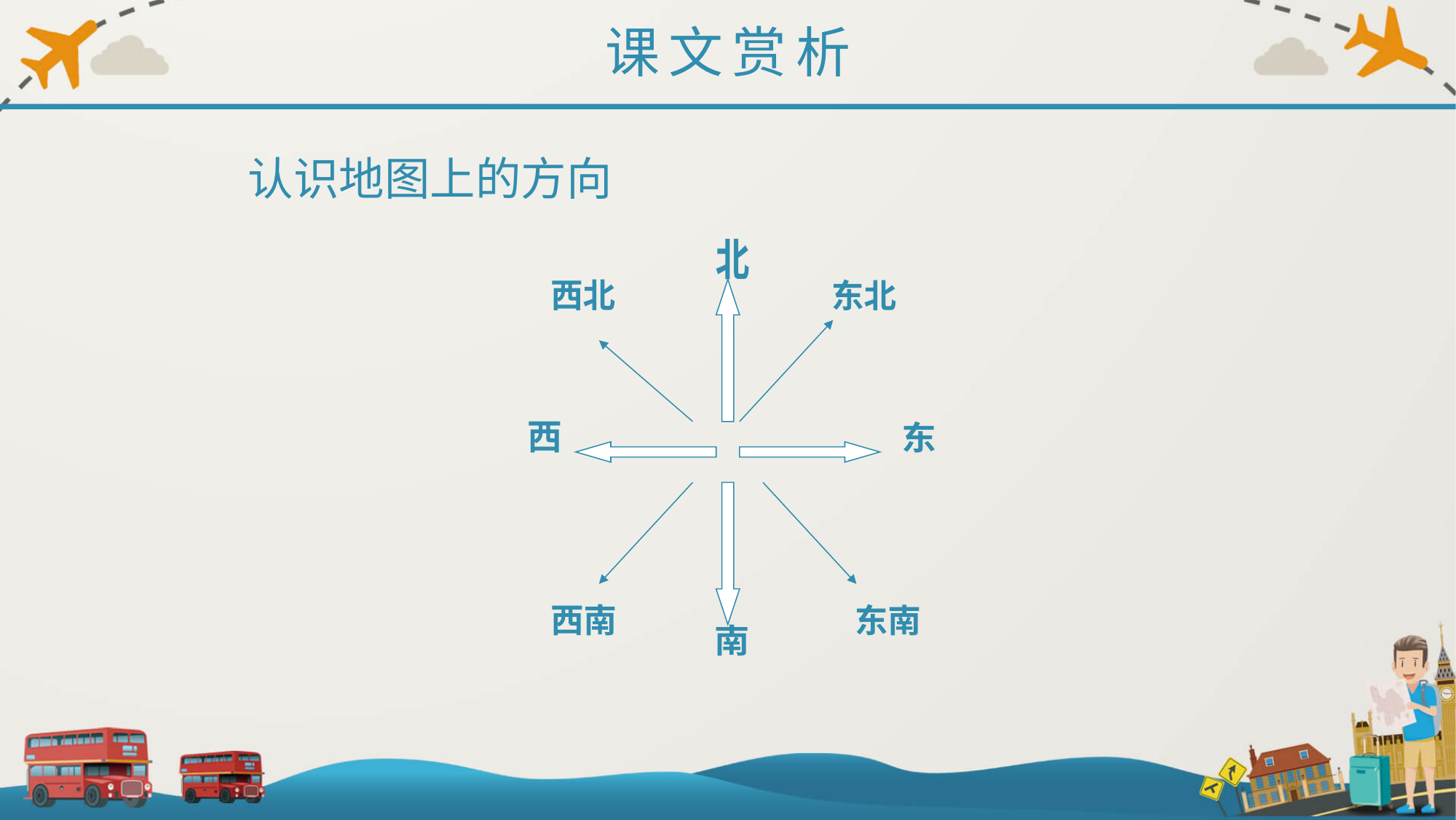

课文赏析

北
西北

东北

西
东

西南
东南
南
认识地图上的方向